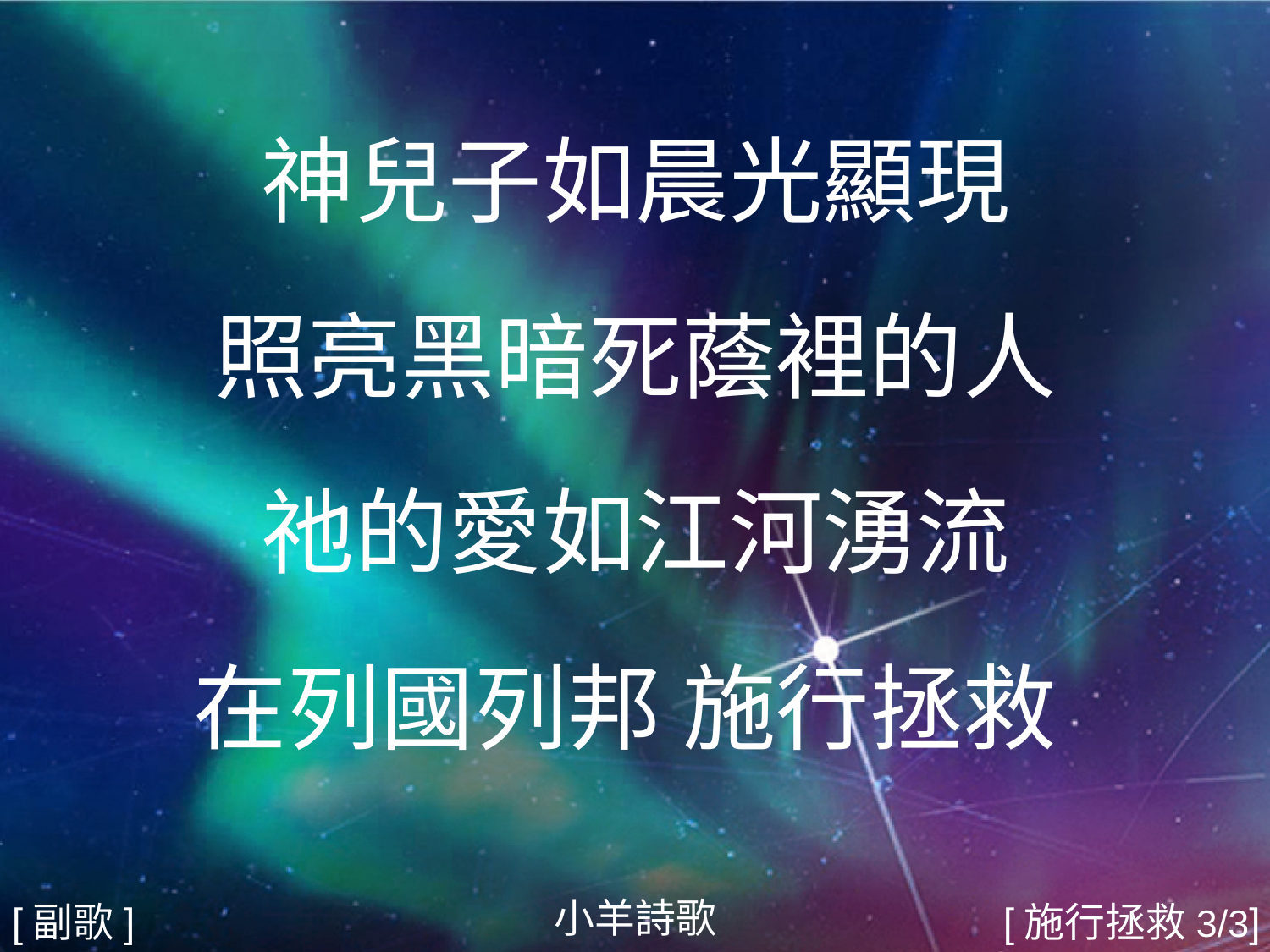

神兒子如晨光顯現

照亮黑暗死蔭裡的人

祂的愛如江河湧流

在列國列邦 施行拯救
#

小羊詩歌
[副歌]
[施行拯救3/3]